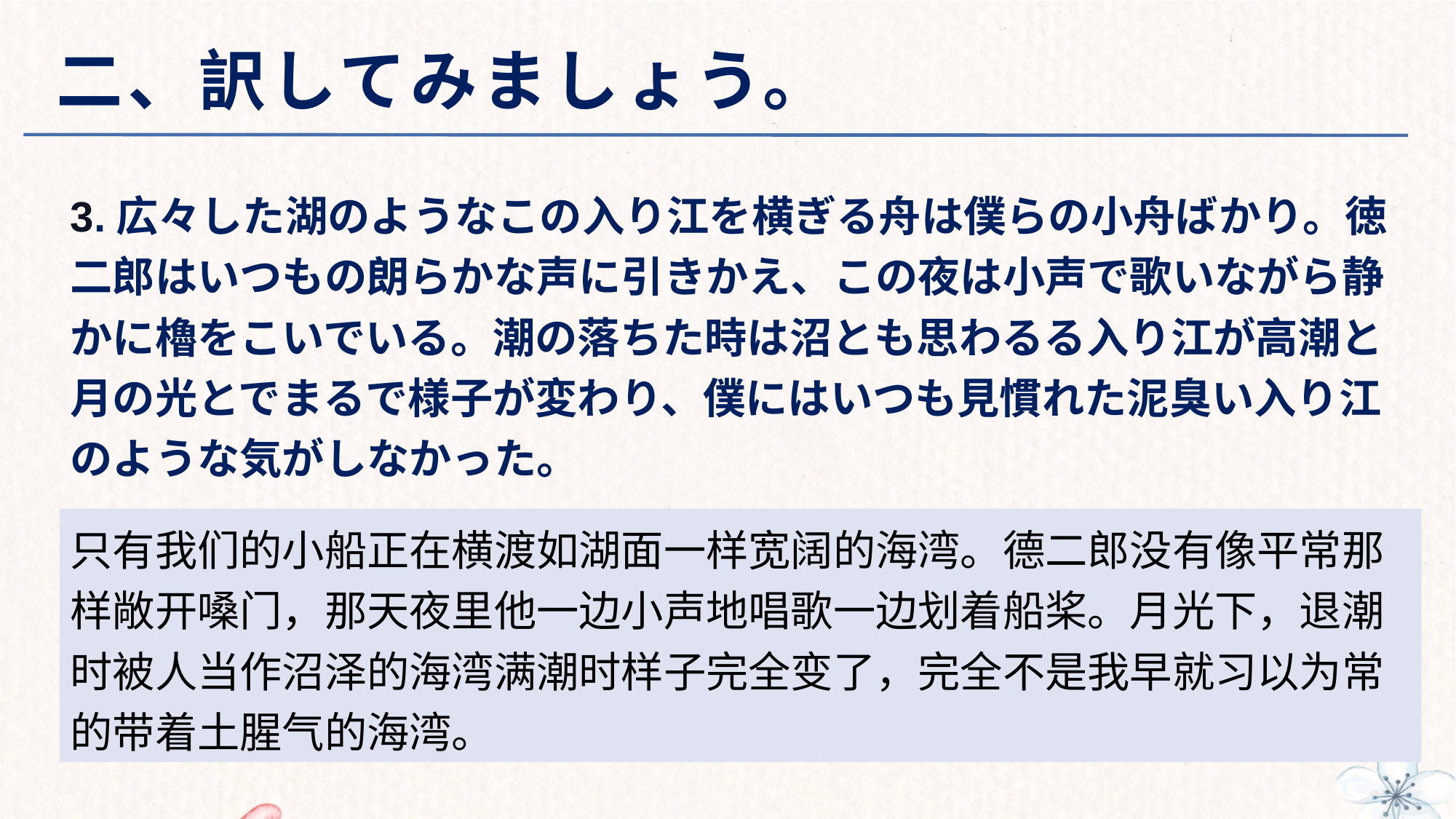

# 二、訳してみましょう。
3.広々した湖のようなこの入り江を横ぎる舟は僕らの小舟ばかり。徳二郎はいつもの朗らかな声に引きかえ、この夜は小声で歌いながら静かに櫓をこいでいる。潮の落ちた時は沼とも思わるる入り江が高潮と月の光とでまるで様子が変わり、僕にはいつも見慣れた泥臭い入り江のような気がしなかった。
只有我们的小船正在横渡如湖面一样宽阔的海湾。德二郎没有像平常那样敞开嗓门，那天夜里他一边小声地唱歌一边划着船桨。月光下，退潮时被人当作沼泽的海湾满潮时样子完全变了，完全不是我早就习以为常的带着土腥气的海湾。